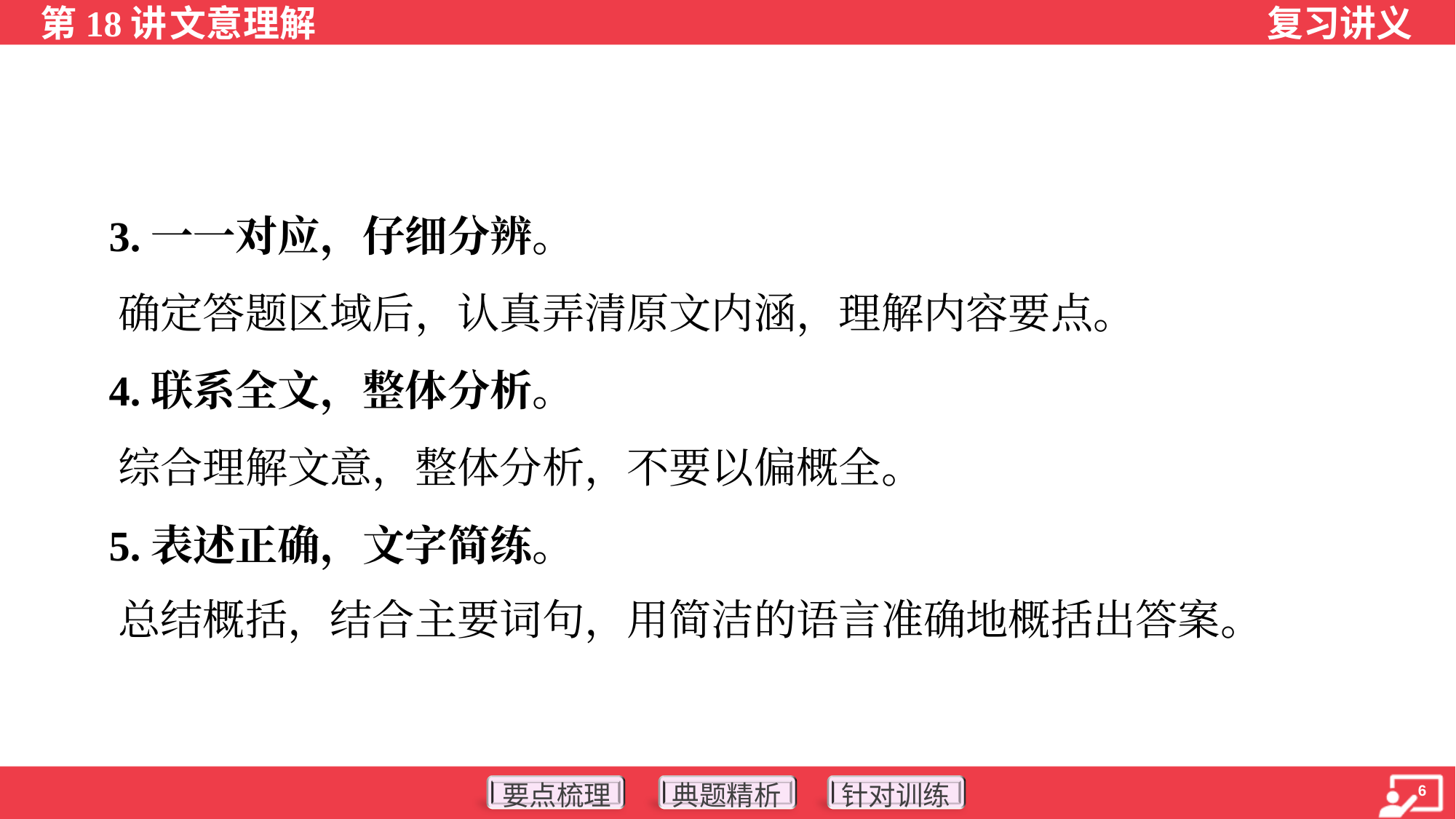

3.一一对应，仔细分辨。
    确定答题区域后，认真弄清原文内涵，理解内容要点。
    4.联系全文，整体分析。
    综合理解文意，整体分析，不要以偏概全。
    5.表述正确，文字简练。
    总结概括，结合主要词句，用简洁的语言准确地概括出答案。